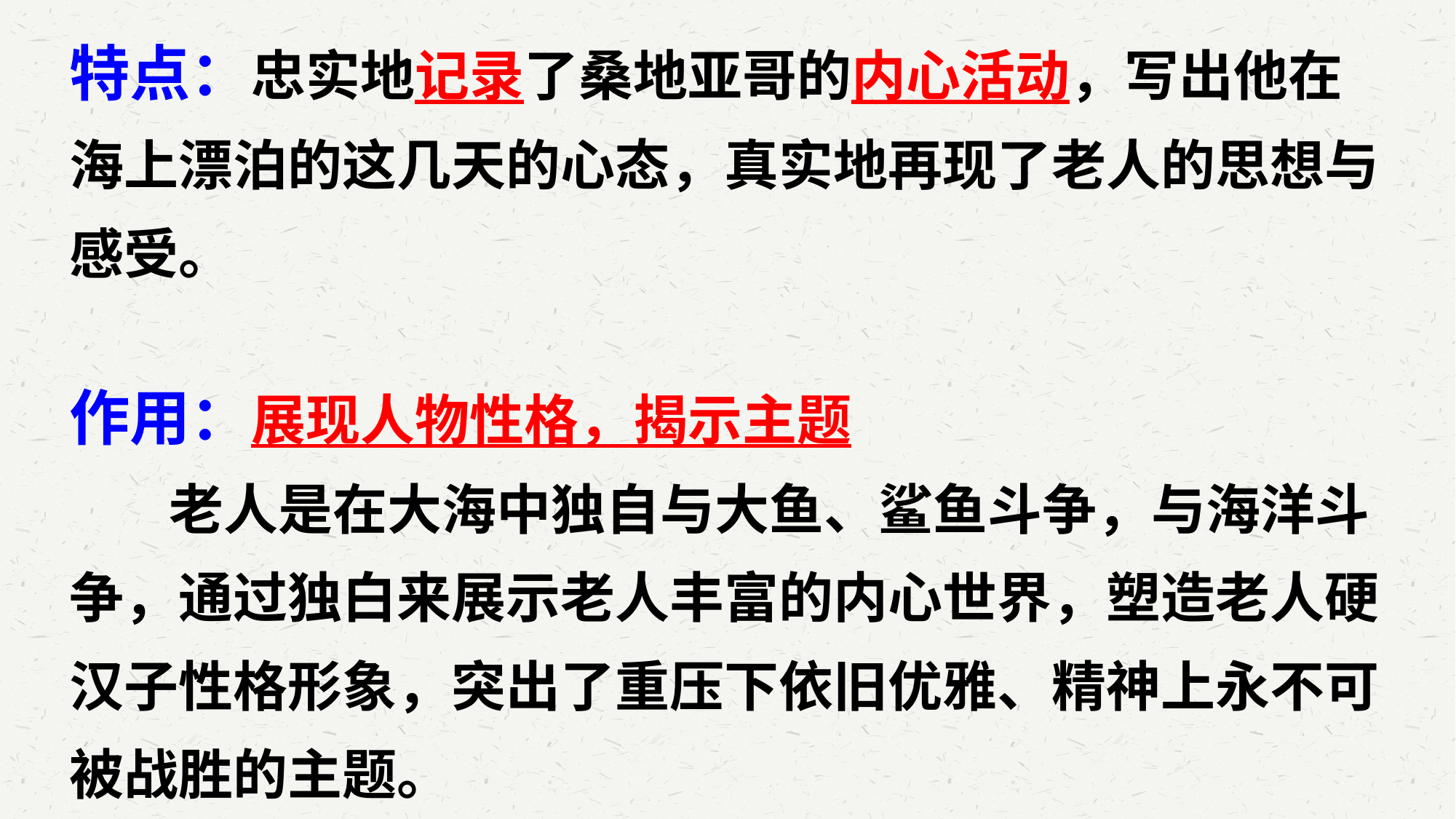

特点：忠实地记录了桑地亚哥的内心活动，写出他在海上漂泊的这几天的心态，真实地再现了老人的思想与感受。

作用：展现人物性格，揭示主题
       老人是在大海中独自与大鱼、鲨鱼斗争，与海洋斗争，通过独白来展示老人丰富的内心世界，塑造老人硬汉子性格形象，突出了重压下依旧优雅、精神上永不可被战胜的主题。